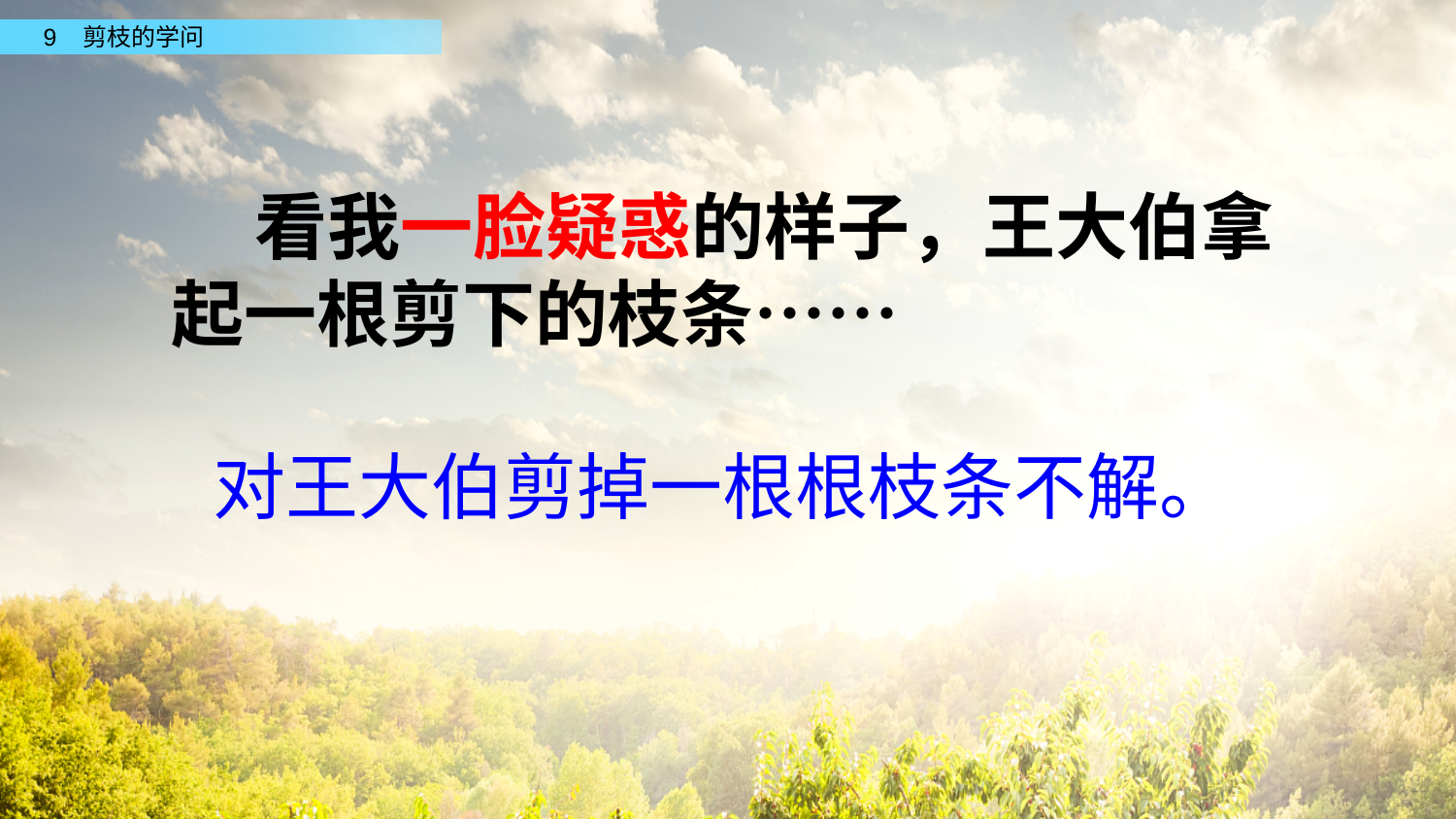

看我一脸疑惑的样子，王大伯拿起一根剪下的枝条……
    对王大伯剪掉一根根枝条不解。